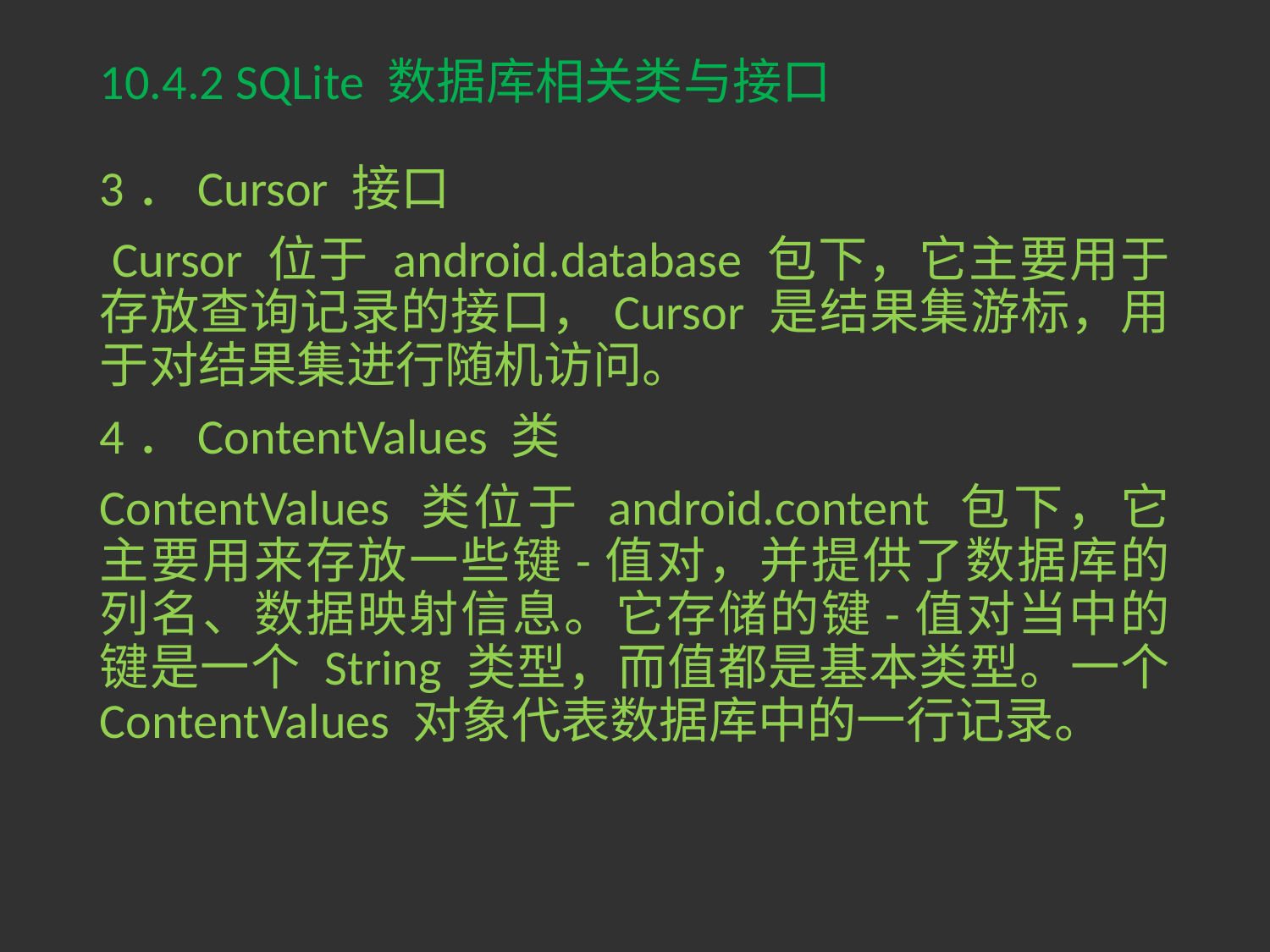

# 10.4.2 SQLite 数据库相关类与接口
3．Cursor 接口
 Cursor 位于 android.database 包下，它主要用于存放查询记录的接口，Cursor 是结果集游标，用于对结果集进行随机访问。
4．ContentValues 类
ContentValues 类位于 android.content 包下，它主要用来存放一些键-值对，并提供了数据库的列名、数据映射信息。它存储的键-值对当中的键是一个 String 类型，而值都是基本类型。一个 ContentValues 对象代表数据库中的一行记录。